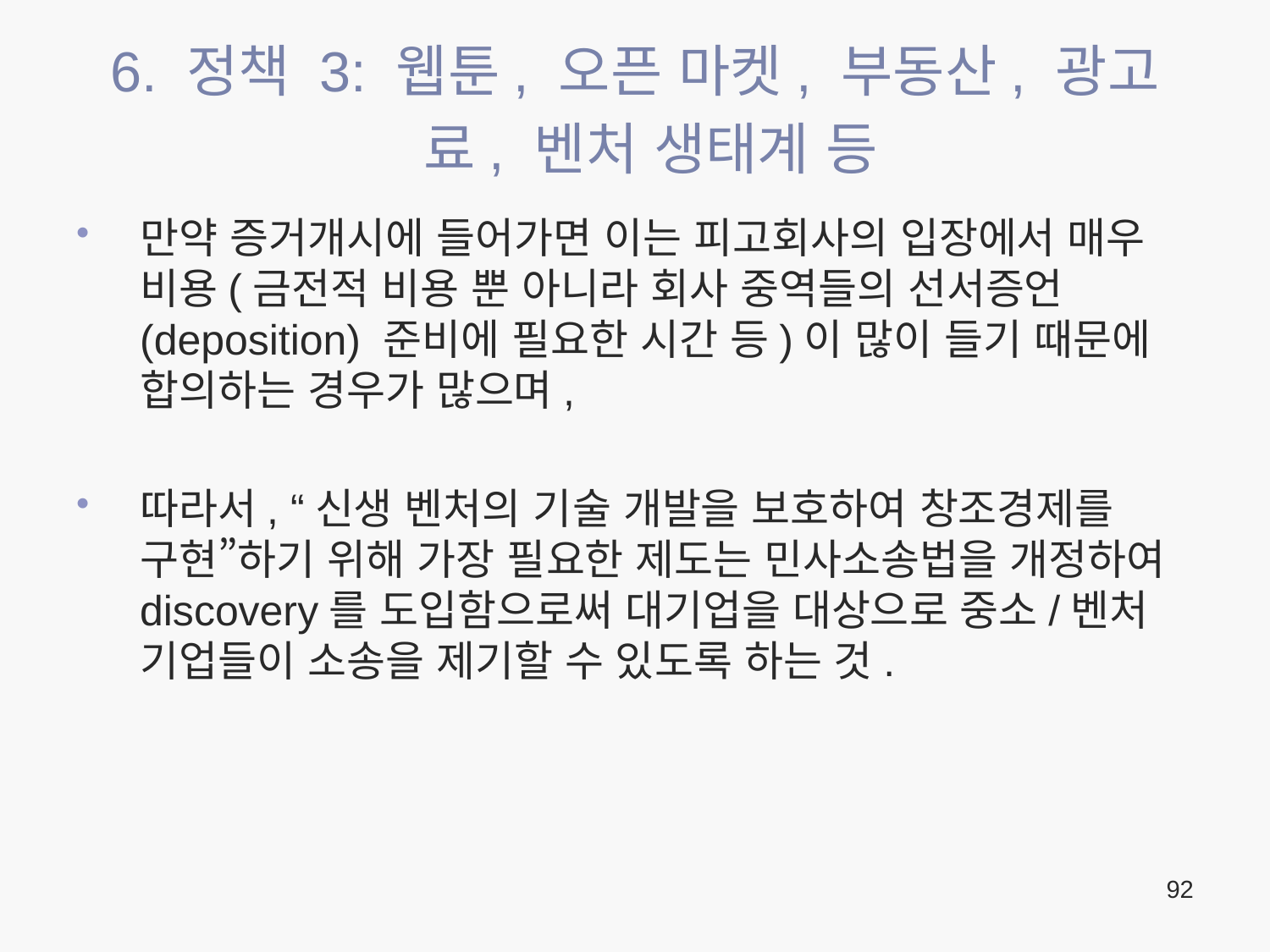

# 6. 정책 3: 웹툰, 오픈 마켓, 부동산, 광고료, 벤처 생태계 등
만약 증거개시에 들어가면 이는 피고회사의 입장에서 매우 비용(금전적 비용 뿐 아니라 회사 중역들의 선서증언(deposition) 준비에 필요한 시간 등)이 많이 들기 때문에 합의하는 경우가 많으며,

따라서, “신생 벤처의 기술 개발을 보호하여 창조경제를 구현”하기 위해 가장 필요한 제도는 민사소송법을 개정하여 discovery를 도입함으로써 대기업을 대상으로 중소/벤처 기업들이 소송을 제기할 수 있도록 하는 것.
92